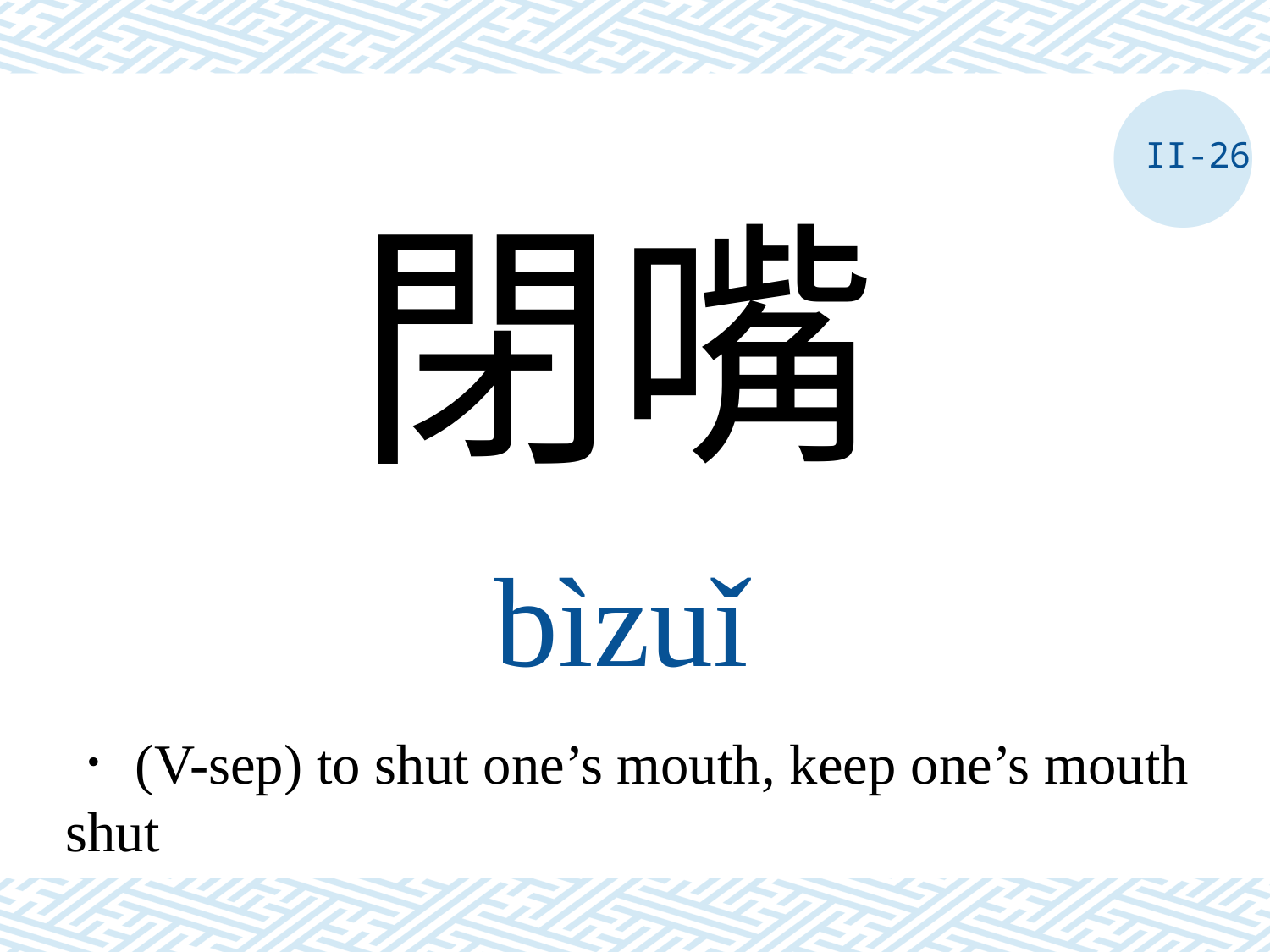

II-26

閉嘴
bìzuǐ
．(V-sep) to shut one’s mouth, keep one’s mouth shut